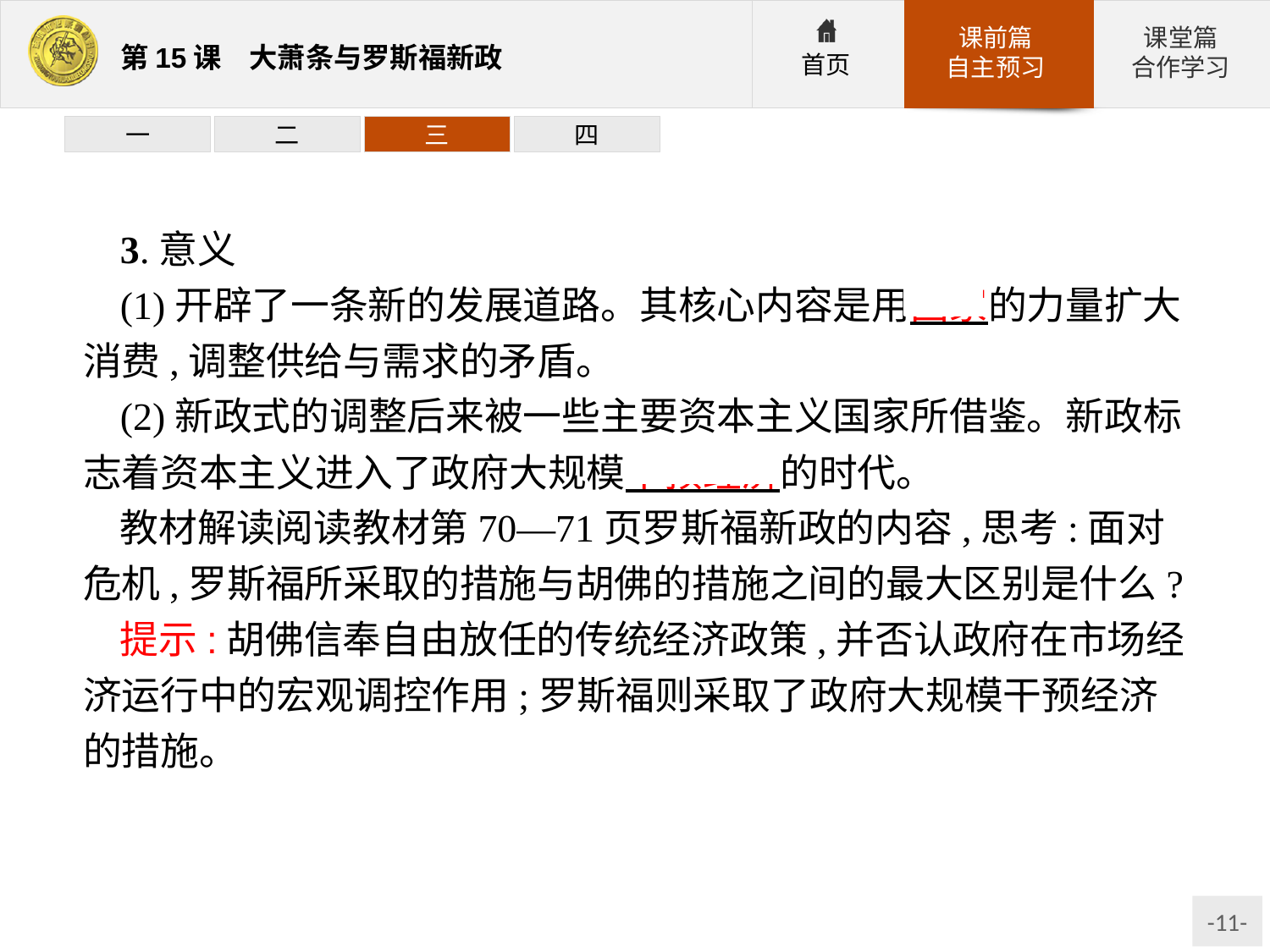

一
二
三
四
3.意义
(1)开辟了一条新的发展道路。其核心内容是用国家的力量扩大消费,调整供给与需求的矛盾。
(2)新政式的调整后来被一些主要资本主义国家所借鉴。新政标志着资本主义进入了政府大规模干预经济的时代。
教材解读阅读教材第70—71页罗斯福新政的内容,思考:面对危机,罗斯福所采取的措施与胡佛的措施之间的最大区别是什么?
提示:胡佛信奉自由放任的传统经济政策,并否认政府在市场经济运行中的宏观调控作用;罗斯福则采取了政府大规模干预经济的措施。